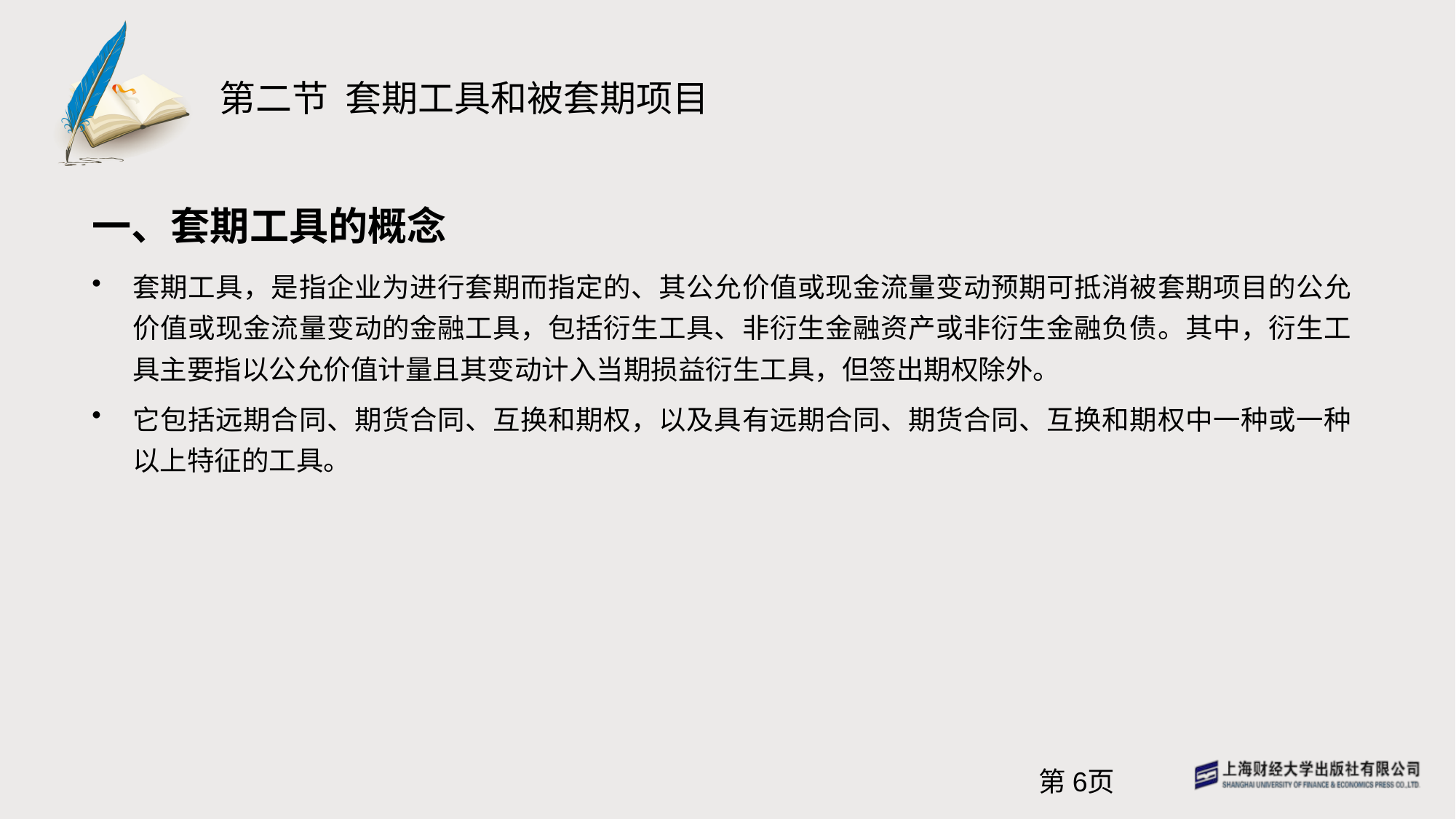

# 第二节  套期工具和被套期项目
一、套期工具的概念
套期工具，是指企业为进行套期而指定的、其公允价值或现金流量变动预期可抵消被套期项目的公允价值或现金流量变动的金融工具，包括衍生工具、非衍生金融资产或非衍生金融负债。其中，衍生工具主要指以公允价值计量且其变动计入当期损益衍生工具，但签出期权除外。
它包括远期合同、期货合同、互换和期权，以及具有远期合同、期货合同、互换和期权中一种或一种以上特征的工具。

6